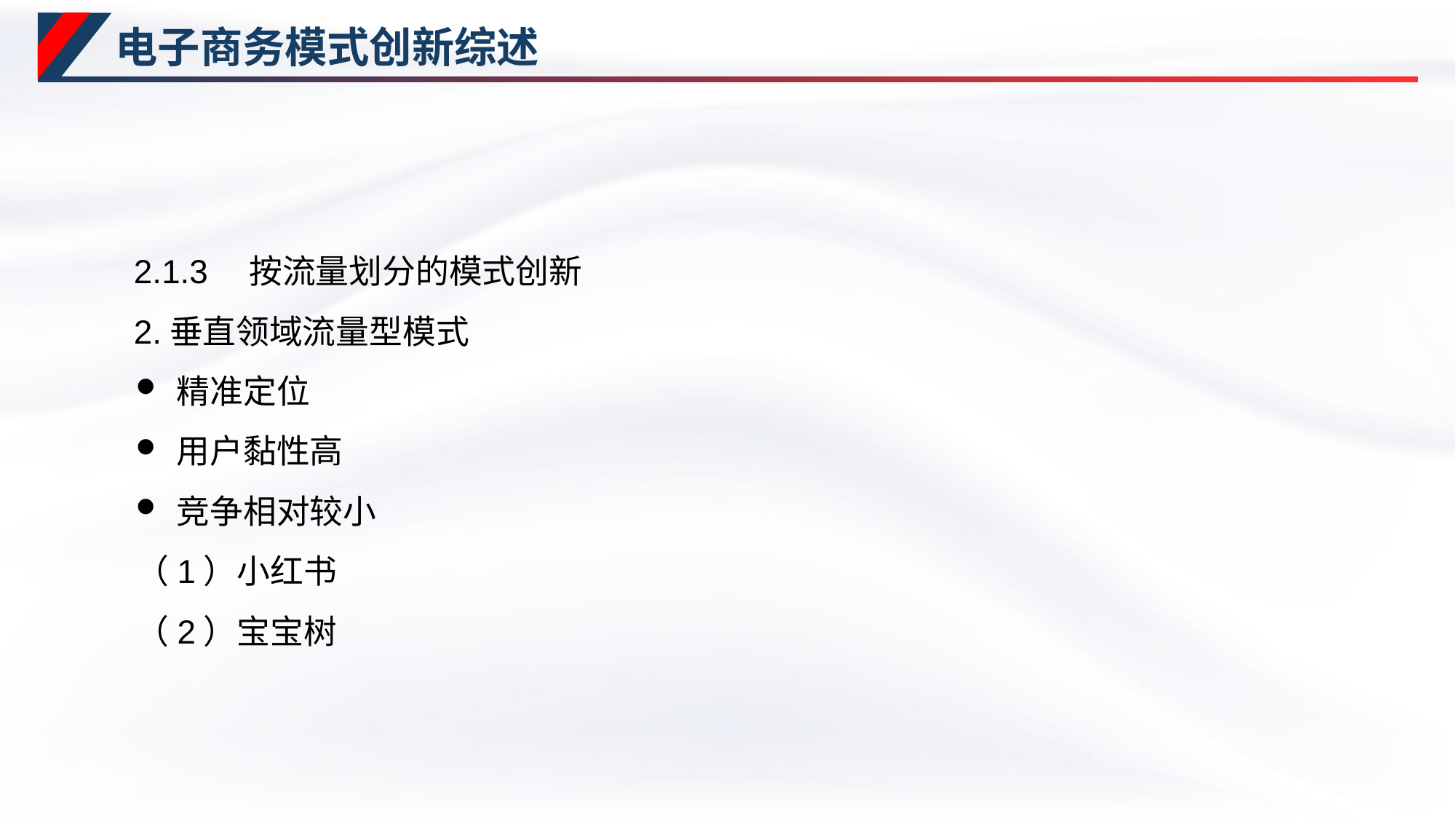

# 电子商务模式创新综述
2.1.3　按流量划分的模式创新
2.垂直领域流量型模式
精准定位
用户黏性高
竞争相对较小
（1）小红书
（2）宝宝树